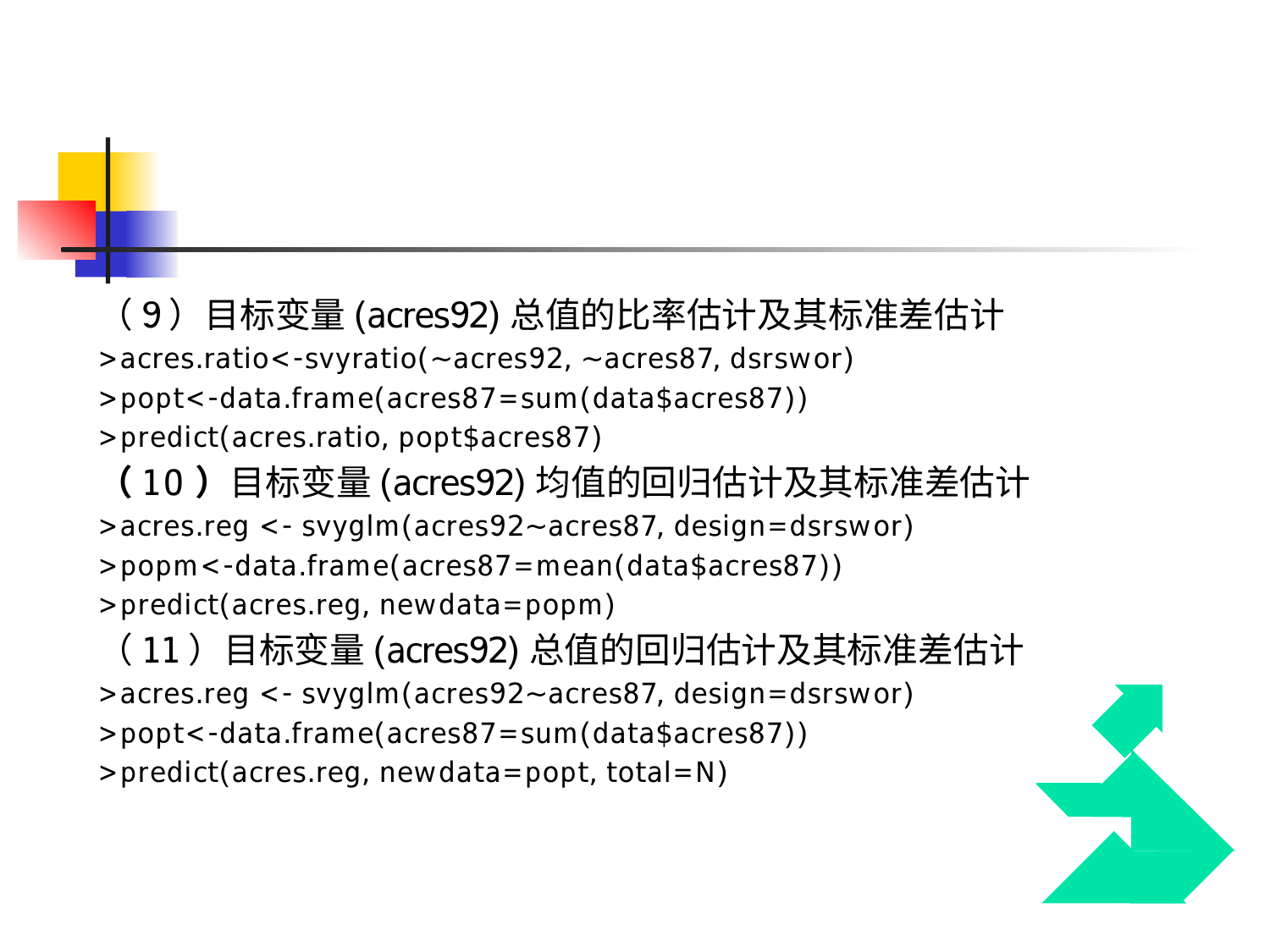

（9）目标变量(acres92)总值的比率估计及其标准差估计
>acres.ratio<-svyratio(~acres92, ~acres87, dsrswor)
>popt<-data.frame(acres87=sum(data$acres87))
>predict(acres.ratio, popt$acres87)
（10）目标变量(acres92)均值的回归估计及其标准差估计
>acres.reg <- svyglm(acres92~acres87, design=dsrswor)
>popm<-data.frame(acres87=mean(data$acres87))
>predict(acres.reg, newdata=popm)
（11）目标变量(acres92)总值的回归估计及其标准差估计
>acres.reg <- svyglm(acres92~acres87, design=dsrswor)
>popt<-data.frame(acres87=sum(data$acres87))
>predict(acres.reg, newdata=popt, total=N)